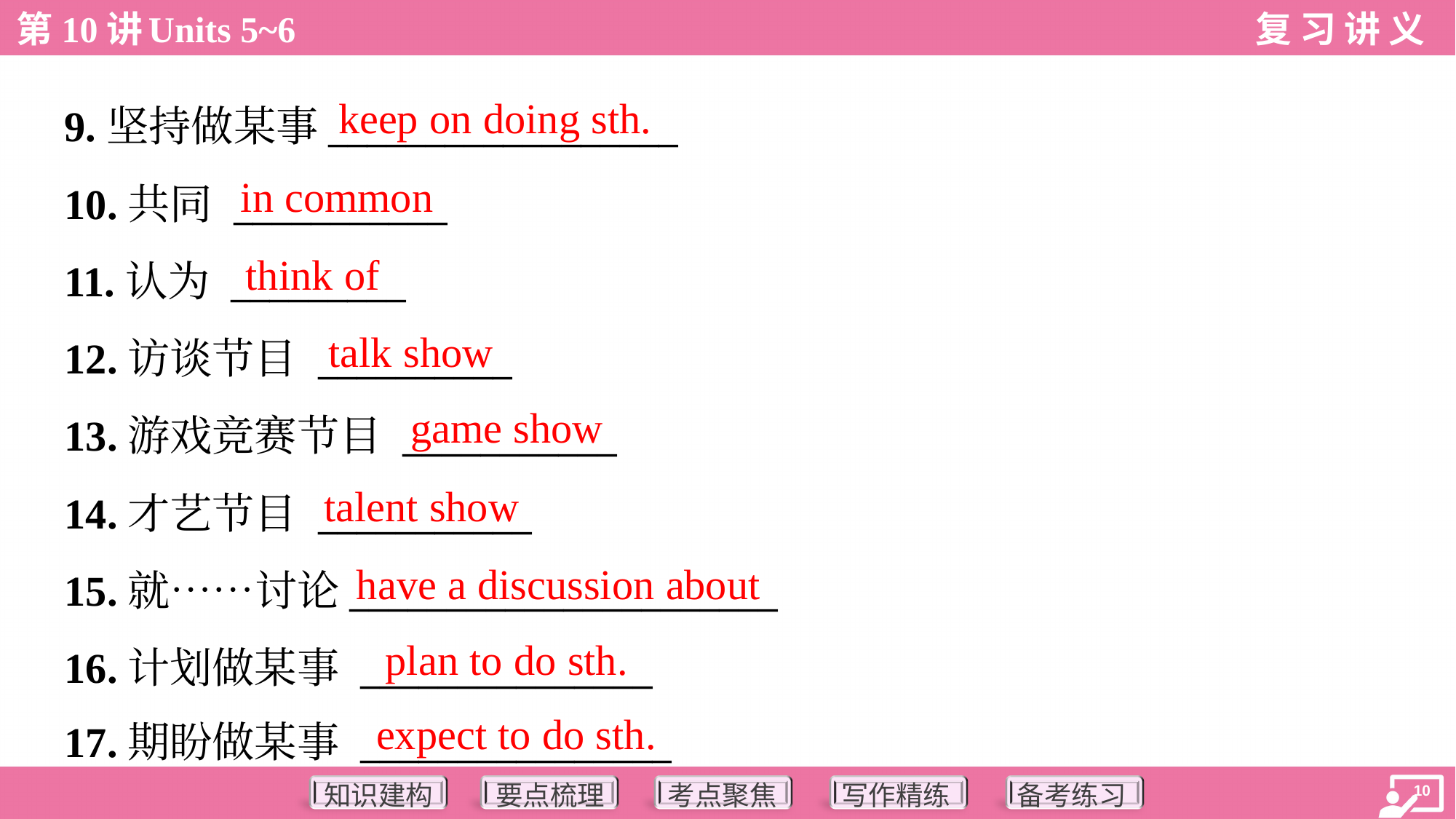

keep on doing sth.
9.坚持做某事__________________
10.共同 ___________
11.认为 _________
12.访谈节目 __________
13.游戏竞赛节目 ___________
14.才艺节目 ___________
15.就……讨论______________________
16.计划做某事 _______________
17.期盼做某事 ________________
in common
think of
talk show
game show
talent show
have a discussion about
plan to do sth.
expect to do sth.